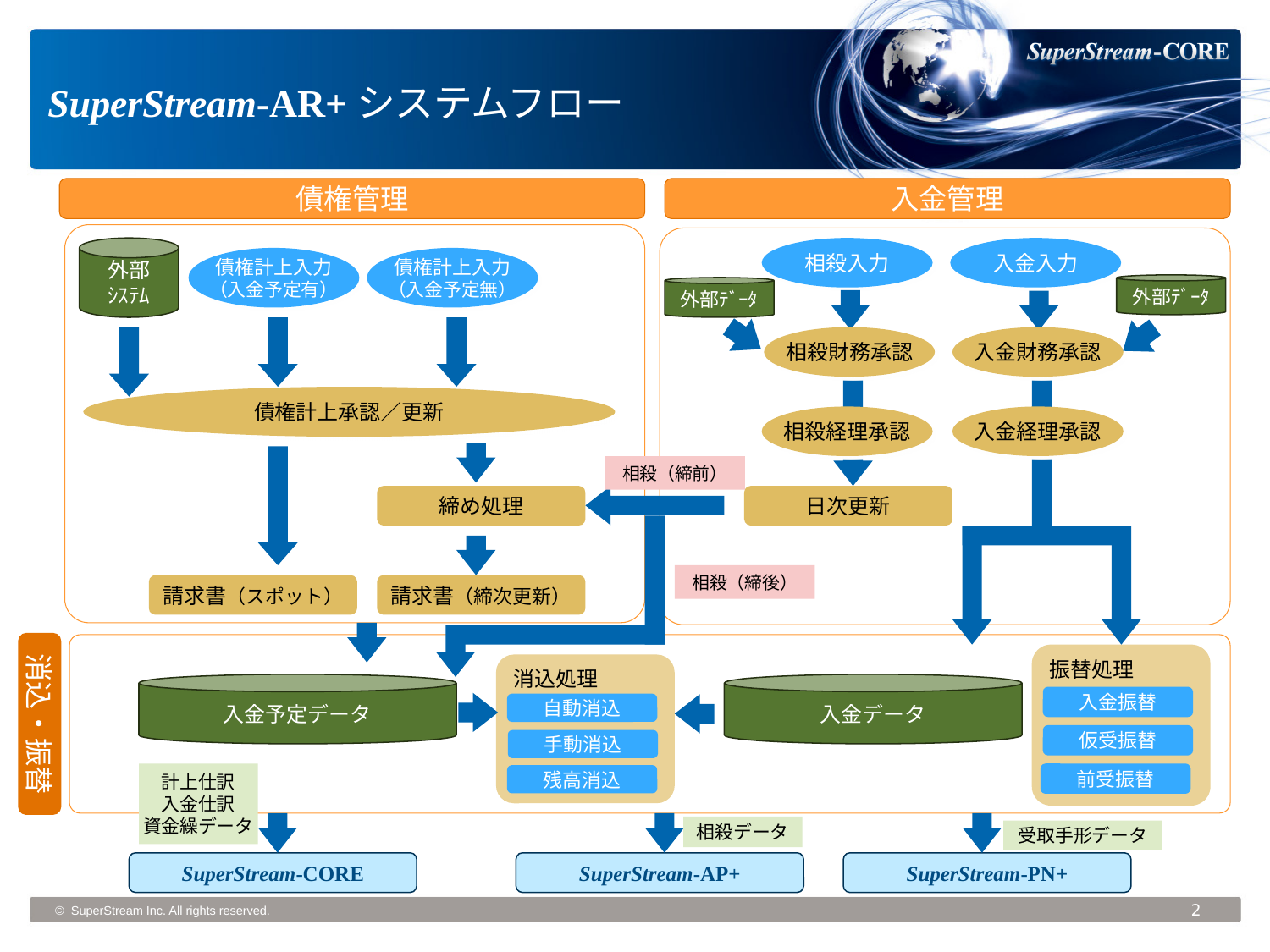

SuperStream-AR+システムフロー
債権管理
入金管理

相殺入力
入金入力
外部
ｼｽﾃﾑ
債権計上入力
（入金予定有）
債権計上入力
（入金予定無）
外部ﾃﾞｰﾀ
外部ﾃﾞｰﾀ

相殺財務承認
入金財務承認

債権計上承認／更新
相殺経理承認
入金経理承認

相殺（締前）
締め処理
日次更新

相殺（締後）
請求書（スポット）
請求書（締次更新）

消込・振替

振替処理
消込処理
入金予定データ
入金データ
入金振替

自動消込

仮受振替
手動消込
計上仕訳
入金仕訳
資金繰データ
前受振替
残高消込

相殺データ
受取手形データ
SuperStream-CORE
SuperStream-AP+
SuperStream-PN+
©  SuperStream Inc. All rights reserved.
2